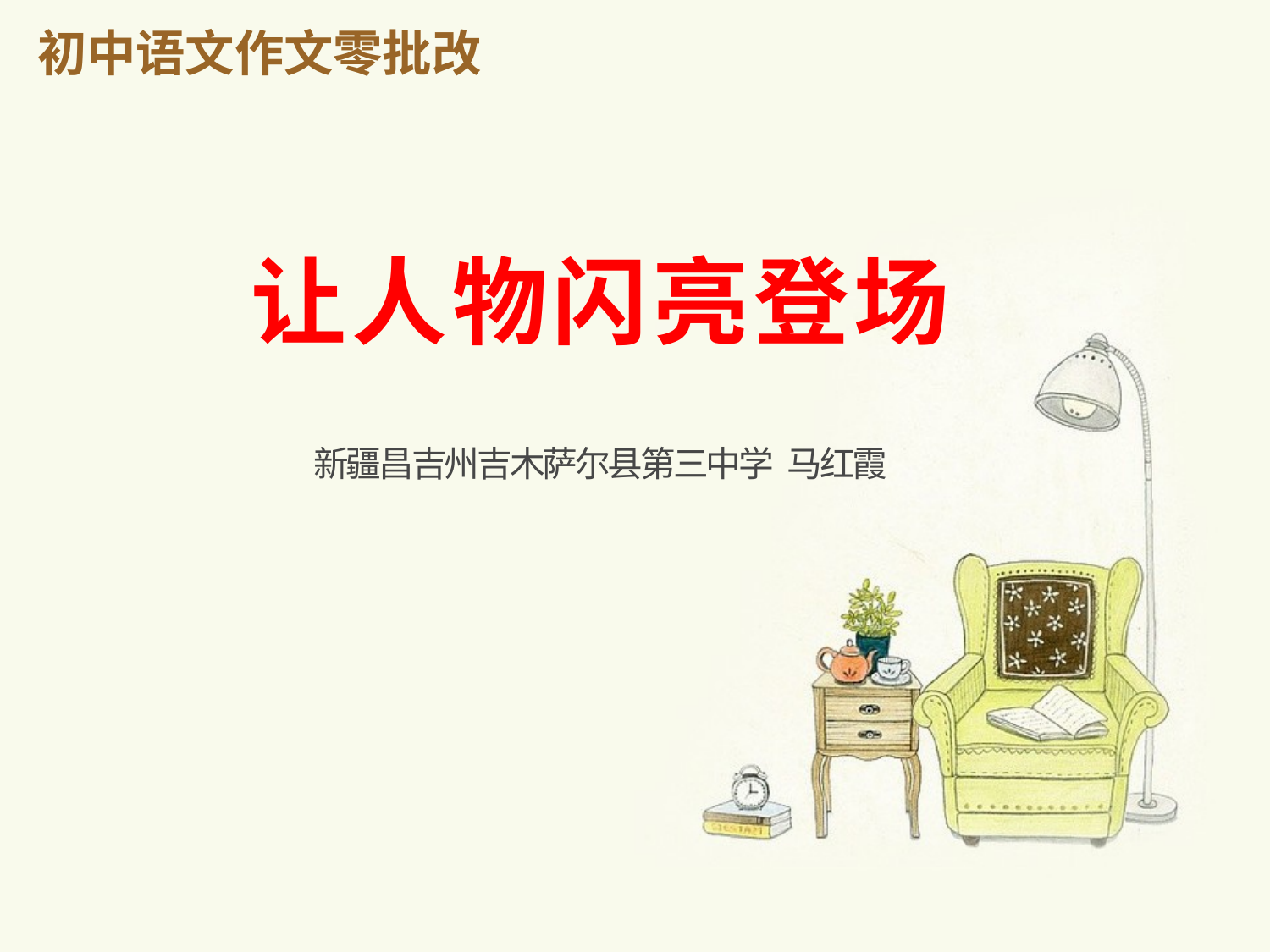

初中语文作文零批改
让人物闪亮登场
新疆昌吉州吉木萨尔县第三中学   马红霞